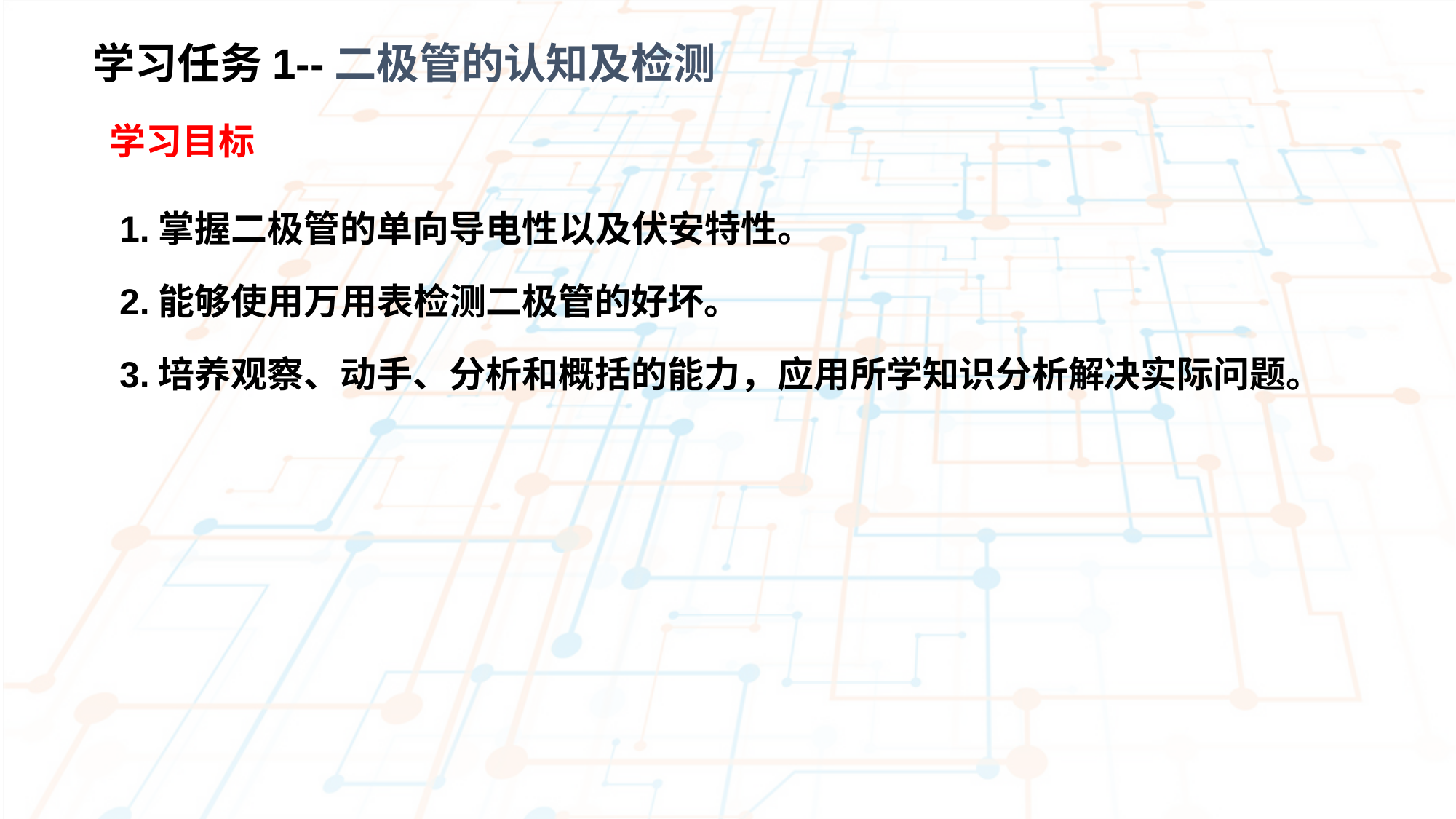

学习任务1--二极管的认知及检测
 学习目标

1.掌握二极管的单向导电性以及伏安特性。
2.能够使用万用表检测二极管的好坏。
3.培养观察、动手、分析和概括的能力，应用所学知识分析解决实际问题。